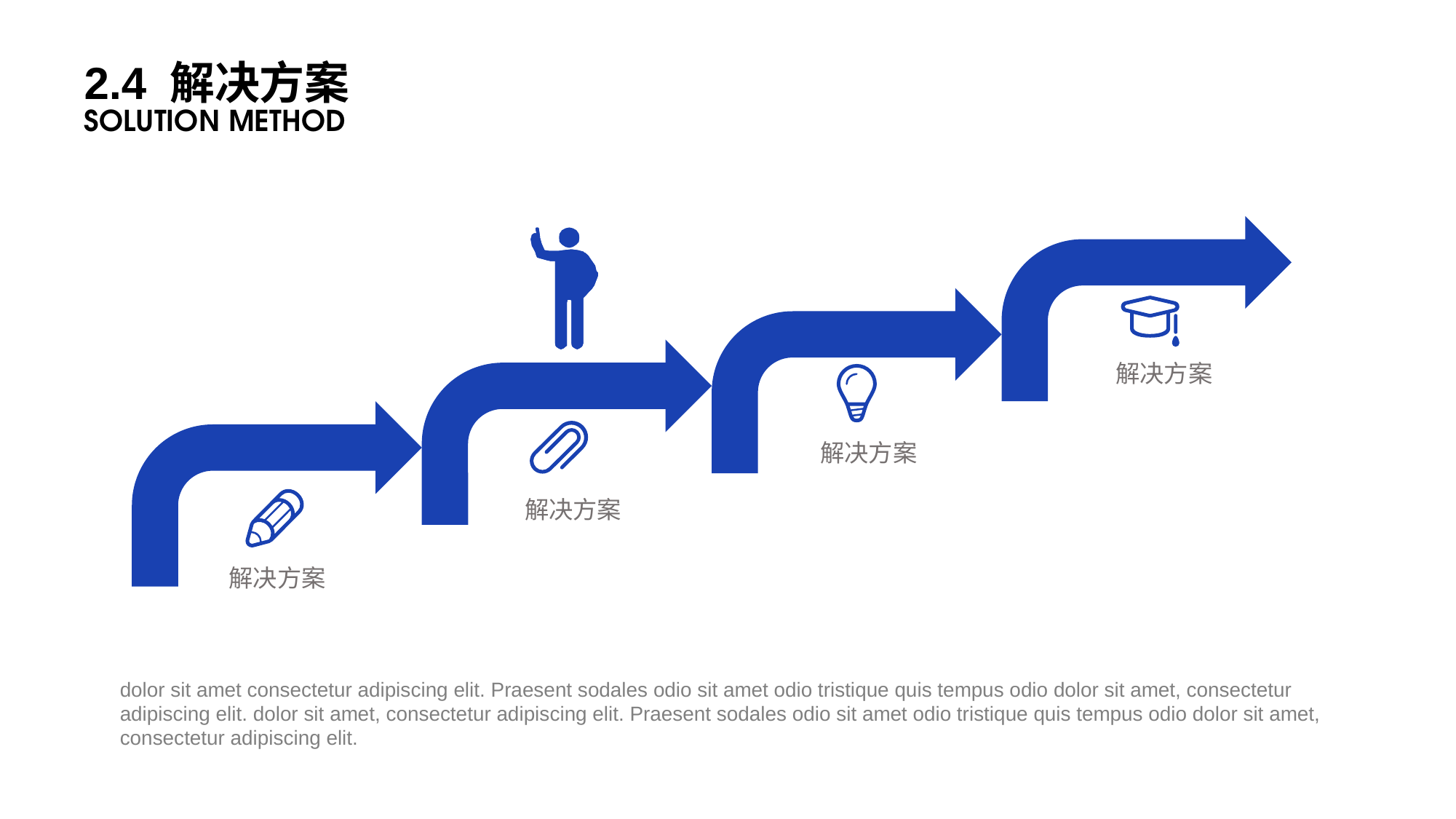

2.4 解决方案
SOLUTION METHOD

解决方案

解决方案
解决方案

解决方案
dolor sit amet consectetur adipiscing elit. Praesent sodales odio sit amet odio tristique quis tempus odio dolor sit amet, consectetur adipiscing elit. dolor sit amet, consectetur adipiscing elit. Praesent sodales odio sit amet odio tristique quis tempus odio dolor sit amet, consectetur adipiscing elit.